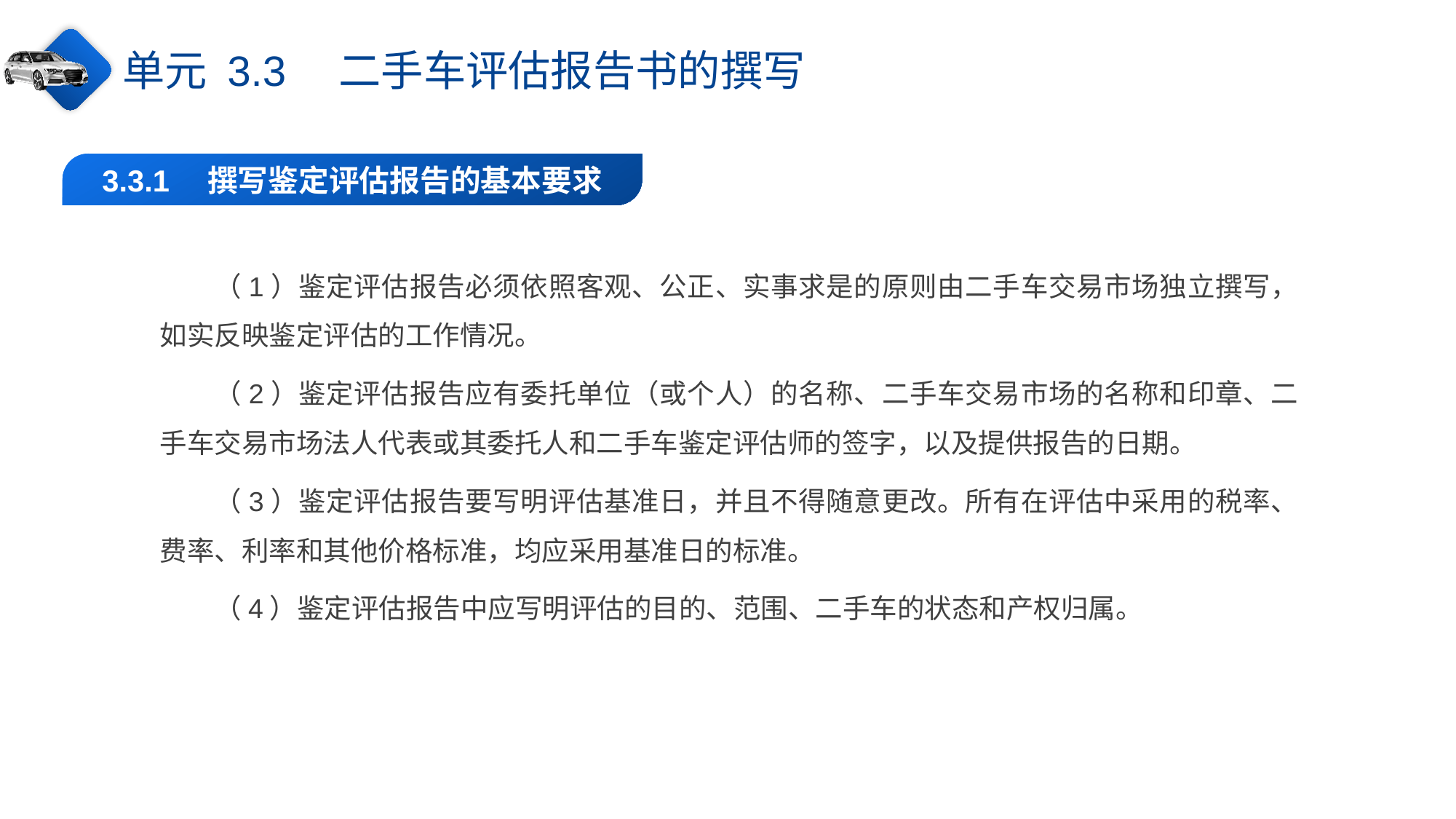

单元 3.3　二手车评估报告书的撰写
3.3.1　撰写鉴定评估报告的基本要求
（1）鉴定评估报告必须依照客观、公正、实事求是的原则由二手车交易市场独立撰写，如实反映鉴定评估的工作情况。
（2）鉴定评估报告应有委托单位（或个人）的名称、二手车交易市场的名称和印章、二手车交易市场法人代表或其委托人和二手车鉴定评估师的签字，以及提供报告的日期。
（3）鉴定评估报告要写明评估基准日，并且不得随意更改。所有在评估中采用的税率、费率、利率和其他价格标准，均应采用基准日的标准。
（4）鉴定评估报告中应写明评估的目的、范围、二手车的状态和产权归属。